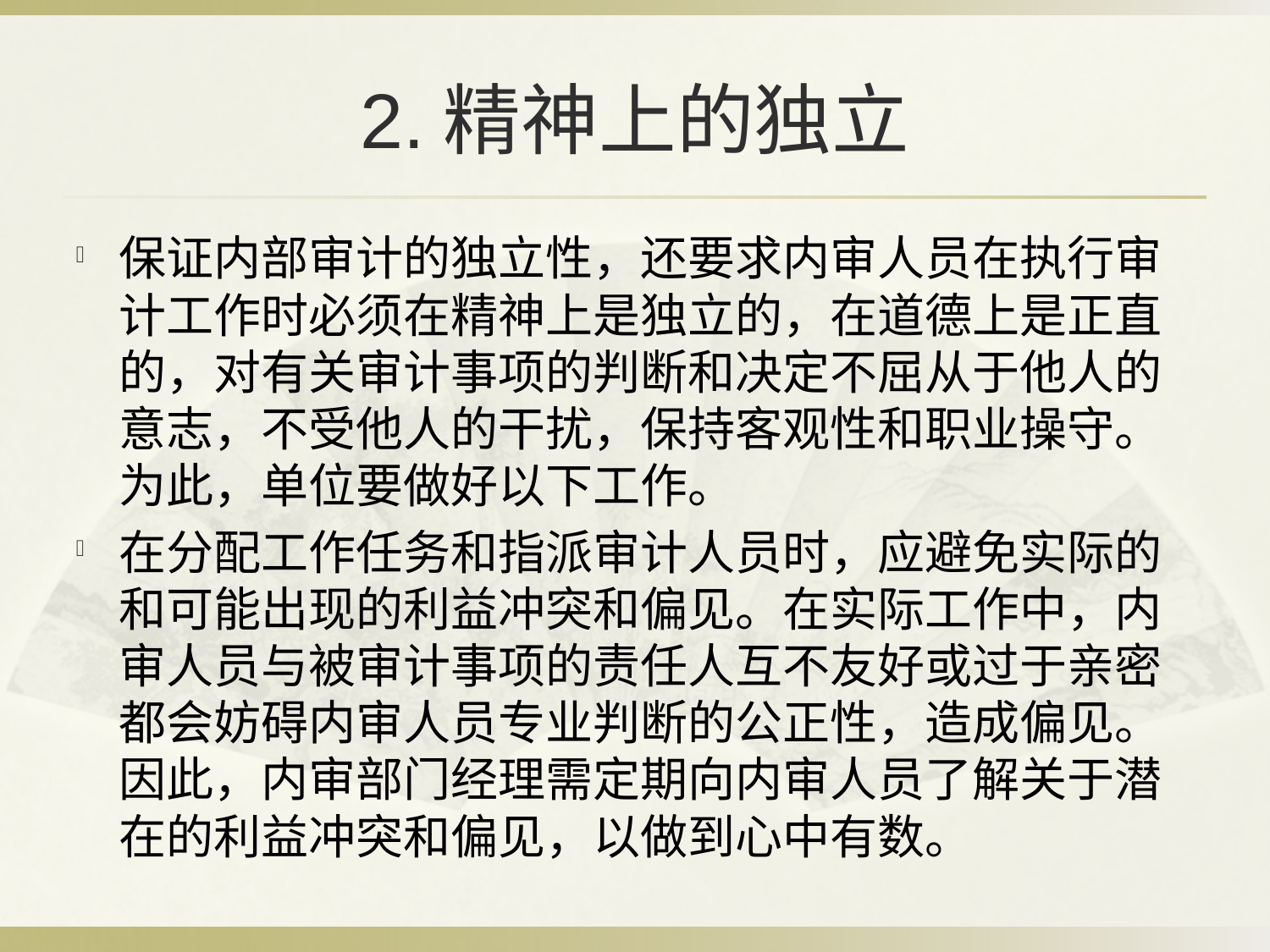

# 2.精神上的独立
保证内部审计的独立性，还要求内审人员在执行审计工作时必须在精神上是独立的，在道德上是正直的，对有关审计事项的判断和决定不屈从于他人的意志，不受他人的干扰，保持客观性和职业操守。为此，单位要做好以下工作。
在分配工作任务和指派审计人员时，应避免实际的和可能出现的利益冲突和偏见。在实际工作中，内审人员与被审计事项的责任人互不友好或过于亲密都会妨碍内审人员专业判断的公正性，造成偏见。因此，内审部门经理需定期向内审人员了解关于潜在的利益冲突和偏见，以做到心中有数。